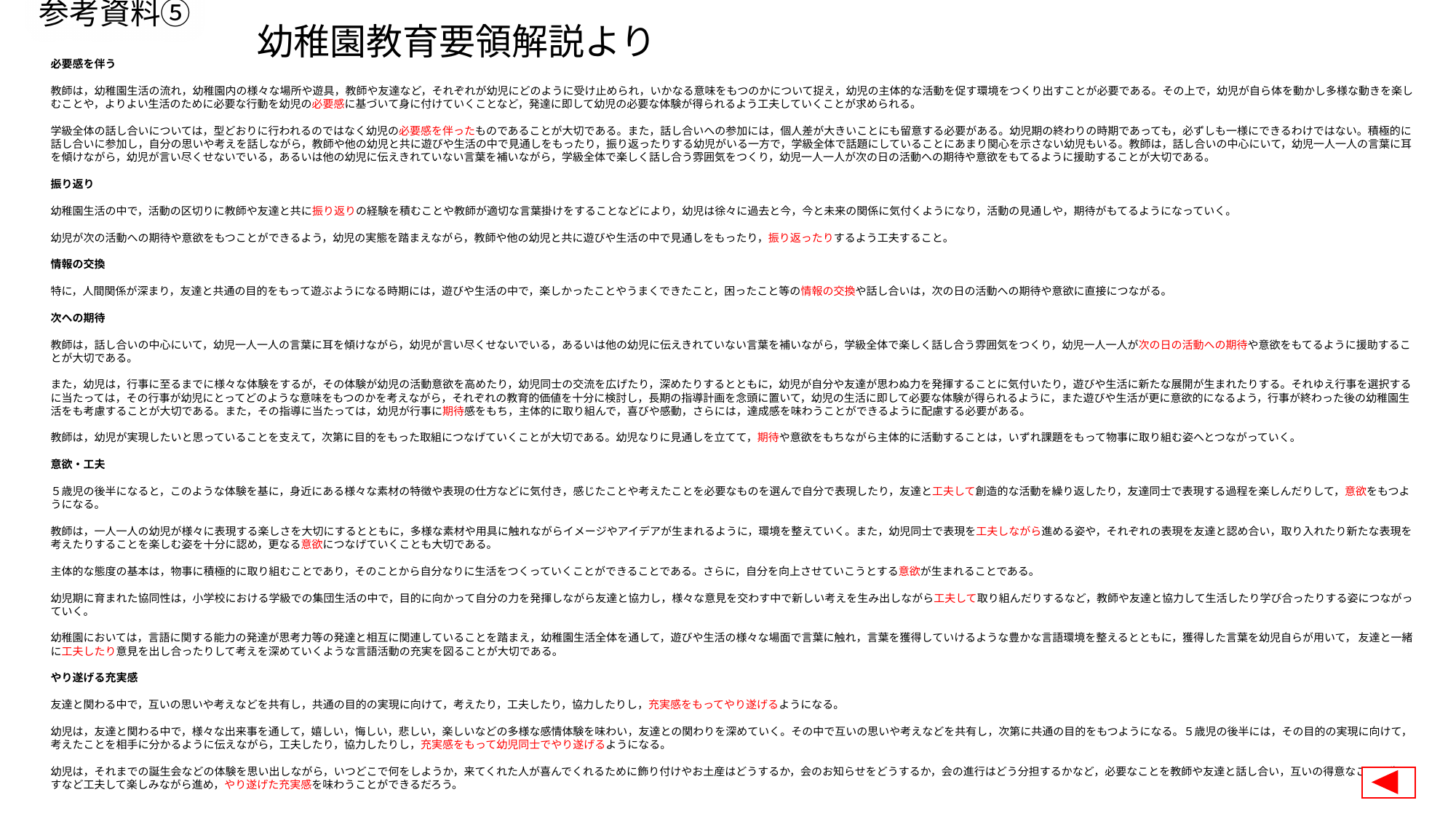

参考資料⑤
# 幼稚園教育要領解説より
必要感を伴う
教師は，幼稚園生活の流れ，幼稚園内の様々な場所や遊具，教師や友達など，それぞれが幼児にどのように受け止められ，いかなる意味をもつのかについて捉え，幼児の主体的な活動を促す環境をつくり出すことが必要である。その上で，幼児が自ら体を動かし多様な動きを楽しむことや，よりよい生活のために必要な行動を幼児の必要感に基づいて身に付けていくことなど，発達に即して幼児の必要な体験が得られるよう工夫していくことが求められる。
学級全体の話し合いについては，型どおりに行われるのではなく幼児の必要感を伴ったものであることが大切である。また，話し合いへの参加には，個人差が大きいことにも留意する必要がある。幼児期の終わりの時期であっても，必ずしも一様にできるわけではない。積極的に話し合いに参加し，自分の思いや考えを話しながら，教師や他の幼児と共に遊びや生活の中で見通しをもったり，振り返ったりする幼児がいる一方で，学級全体で話題にしていることにあまり関心を示さない幼児もいる。教師は，話し合いの中心にいて，幼児一人一人の言葉に耳を傾けながら，幼児が言い尽くせないでいる，あるいは他の幼児に伝えきれていない言葉を補いながら，学級全体で楽しく話し合う雰囲気をつくり，幼児一人一人が次の日の活動への期待や意欲をもてるように援助することが大切である。
振り返り
幼稚園生活の中で，活動の区切りに教師や友達と共に振り返りの経験を積むことや教師が適切な言葉掛けをすることなどにより，幼児は徐々に過去と今，今と未来の関係に気付くようになり，活動の見通しや，期待がもてるようになっていく。
幼児が次の活動への期待や意欲をもつことができるよう，幼児の実態を踏まえながら，教師や他の幼児と共に遊びや生活の中で見通しをもったり，振り返ったりするよう工夫すること。
情報の交換
特に，人間関係が深まり，友達と共通の目的をもって遊ぶようになる時期には，遊びや生活の中で，楽しかったことやうまくできたこと，困ったこと等の情報の交換や話し合いは，次の日の活動への期待や意欲に直接につながる。
次への期待
教師は，話し合いの中心にいて，幼児一人一人の言葉に耳を傾けながら，幼児が言い尽くせないでいる，あるいは他の幼児に伝えきれていない言葉を補いながら，学級全体で楽しく話し合う雰囲気をつくり，幼児一人一人が次の日の活動への期待や意欲をもてるように援助することが大切である。
また，幼児は，行事に至るまでに様々な体験をするが，その体験が幼児の活動意欲を高めたり，幼児同士の交流を広げたり，深めたりするとともに，幼児が自分や友達が思わぬ力を発揮することに気付いたり，遊びや生活に新たな展開が生まれたりする。それゆえ行事を選択するに当たっては，その行事が幼児にとってどのような意味をもつのかを考えながら，それぞれの教育的価値を十分に検討し，長期の指導計画を念頭に置いて，幼児の生活に即して必要な体験が得られるように，また遊びや生活が更に意欲的になるよう，行事が終わった後の幼稚園生活をも考慮することが大切である。また，その指導に当たっては，幼児が行事に期待感をもち，主体的に取り組んで，喜びや感動，さらには，達成感を味わうことができるように配慮する必要がある。
教師は，幼児が実現したいと思っていることを支えて，次第に目的をもった取組につなげていくことが大切である。幼児なりに見通しを立てて，期待や意欲をもちながら主体的に活動することは，いずれ課題をもって物事に取り組む姿へとつながっていく。
意欲・工夫
５歳児の後半になると，このような体験を基に，身近にある様々な素材の特徴や表現の仕方などに気付き，感じたことや考えたことを必要なものを選んで自分で表現したり，友達と工夫して創造的な活動を繰り返したり，友達同士で表現する過程を楽しんだりして，意欲をもつようになる。
教師は，一人一人の幼児が様々に表現する楽しさを大切にするとともに，多様な素材や用具に触れながらイメージやアイデアが生まれるように，環境を整えていく。また，幼児同士で表現を工夫しながら進める姿や，それぞれの表現を友達と認め合い，取り入れたり新たな表現を考えたりすることを楽しむ姿を十分に認め，更なる意欲につなげていくことも大切である。
主体的な態度の基本は，物事に積極的に取り組むことであり，そのことから自分なりに生活をつくっていくことができることである。さらに，自分を向上させていこうとする意欲が生まれることである。
幼児期に育まれた協同性は，小学校における学級での集団生活の中で，目的に向かって自分の力を発揮しながら友達と協力し，様々な意見を交わす中で新しい考えを生み出しながら工夫して取り組んだりするなど，教師や友達と協力して生活したり学び合ったりする姿につながっていく。
幼稚園においては，言語に関する能力の発達が思考力等の発達と相互に関連していることを踏まえ，幼稚園生活全体を通して，遊びや生活の様々な場面で言葉に触れ，言葉を獲得していけるような豊かな言語環境を整えるとともに，獲得した言葉を幼児自らが用いて， 友達と一緒に工夫したり意見を出し合ったりして考えを深めていくような言語活動の充実を図ることが大切である。
やり遂げる充実感
友達と関わる中で，互いの思いや考えなどを共有し，共通の目的の実現に向けて，考えたり，工夫したり，協力したりし，充実感をもってやり遂げるようになる。
幼児は，友達と関わる中で，様々な出来事を通して，嬉しい，悔しい，悲しい，楽しいなどの多様な感情体験を味わい，友達との関わりを深めていく。その中で互いの思いや考えなどを共有し，次第に共通の目的をもつようになる。５歳児の後半には，その目的の実現に向けて，考えたことを相手に分かるように伝えながら，工夫したり，協力したりし，充実感をもって幼児同士でやり遂げるようになる。
幼児は，それまでの誕生会などの体験を思い出しながら，いつどこで何をしようか，来てくれた人が喜んでくれるために飾り付けやお土産はどうするか，会のお知らせをどうするか，会の進行はどう分担するかなど，必要なことを教師や友達と話し合い，互いの得意なことを生かすなど工夫して楽しみながら進め，やり遂げた充実感を味わうことができるだろう。